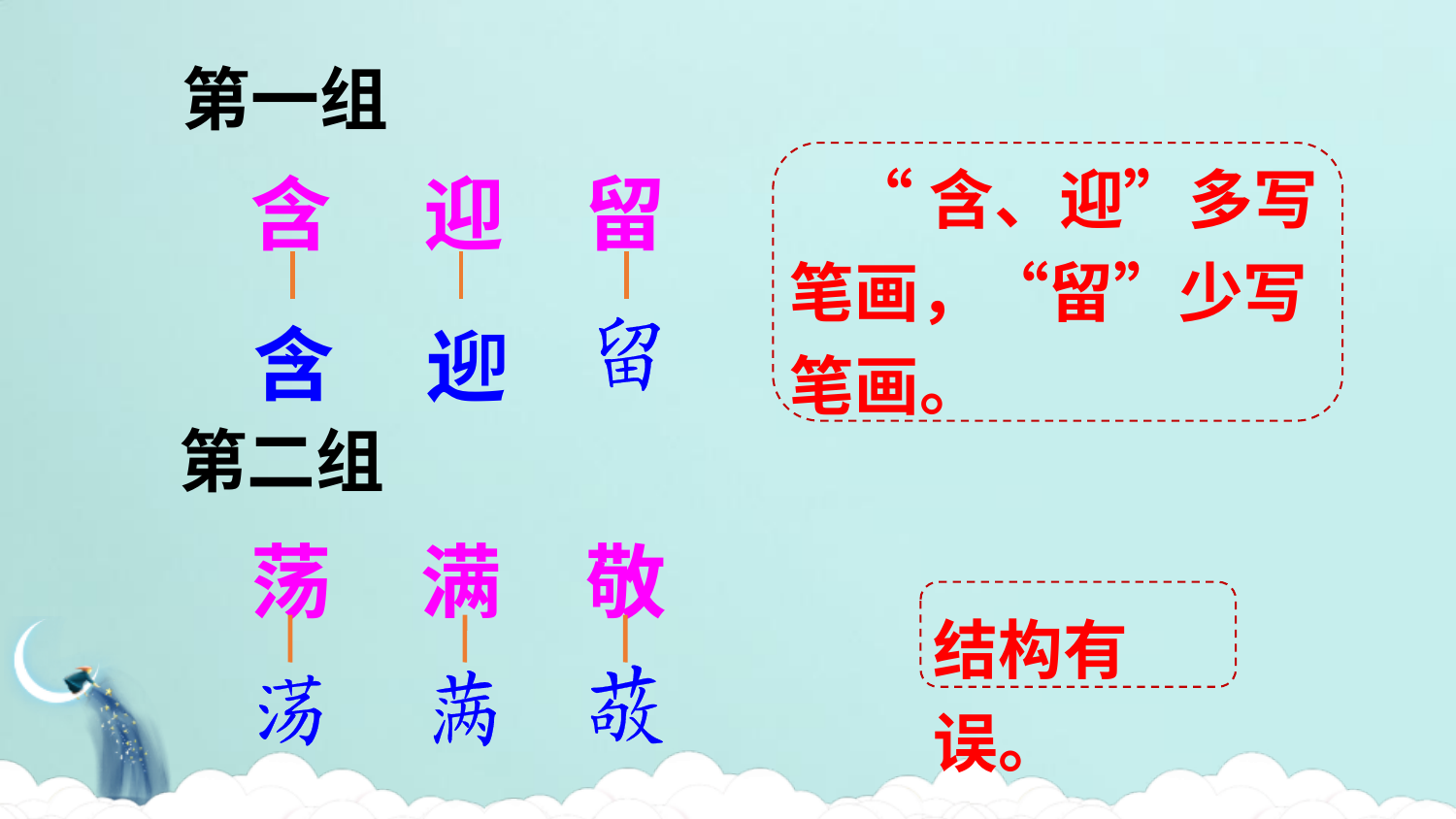

第一组
    “含、迎”多写笔画，“留”少写笔画。

含
迎
留
含

辶
卯

第二组
荡
满
敬

结构有误。